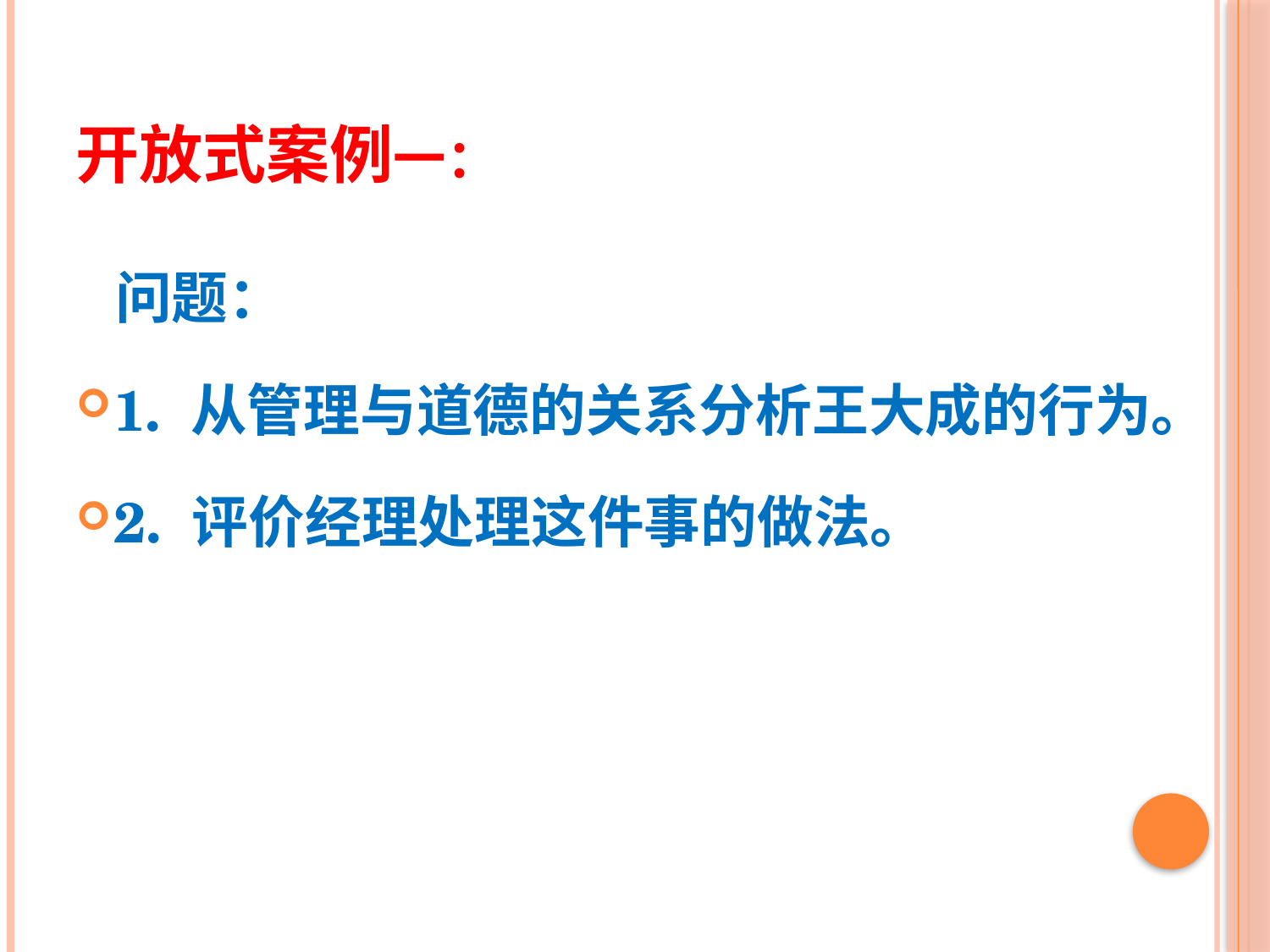

# 开放式案例一：
  问题：
1. 从管理与道德的关系分析王大成的行为。
2. 评价经理处理这件事的做法。